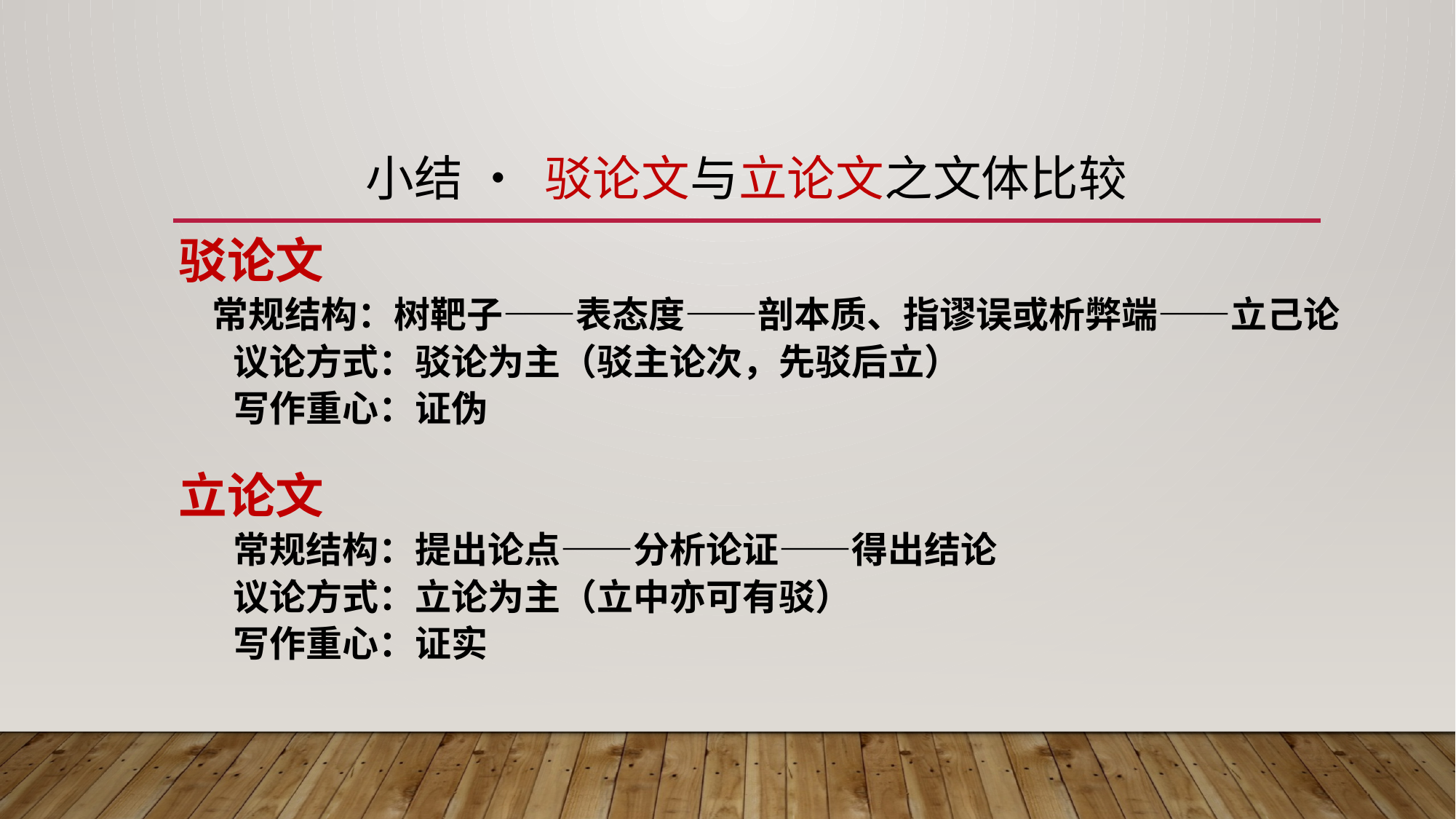

# 小结 •  驳论文与立论文之文体比较
驳论文
   常规结构：树靶子——表态度——剖本质、指谬误或析弊端——立己论
议论方式：驳论为主（驳主论次，先驳后立）
写作重心：证伪

立论文
常规结构：提出论点——分析论证——得出结论
议论方式：立论为主（立中亦可有驳）
写作重心：证实